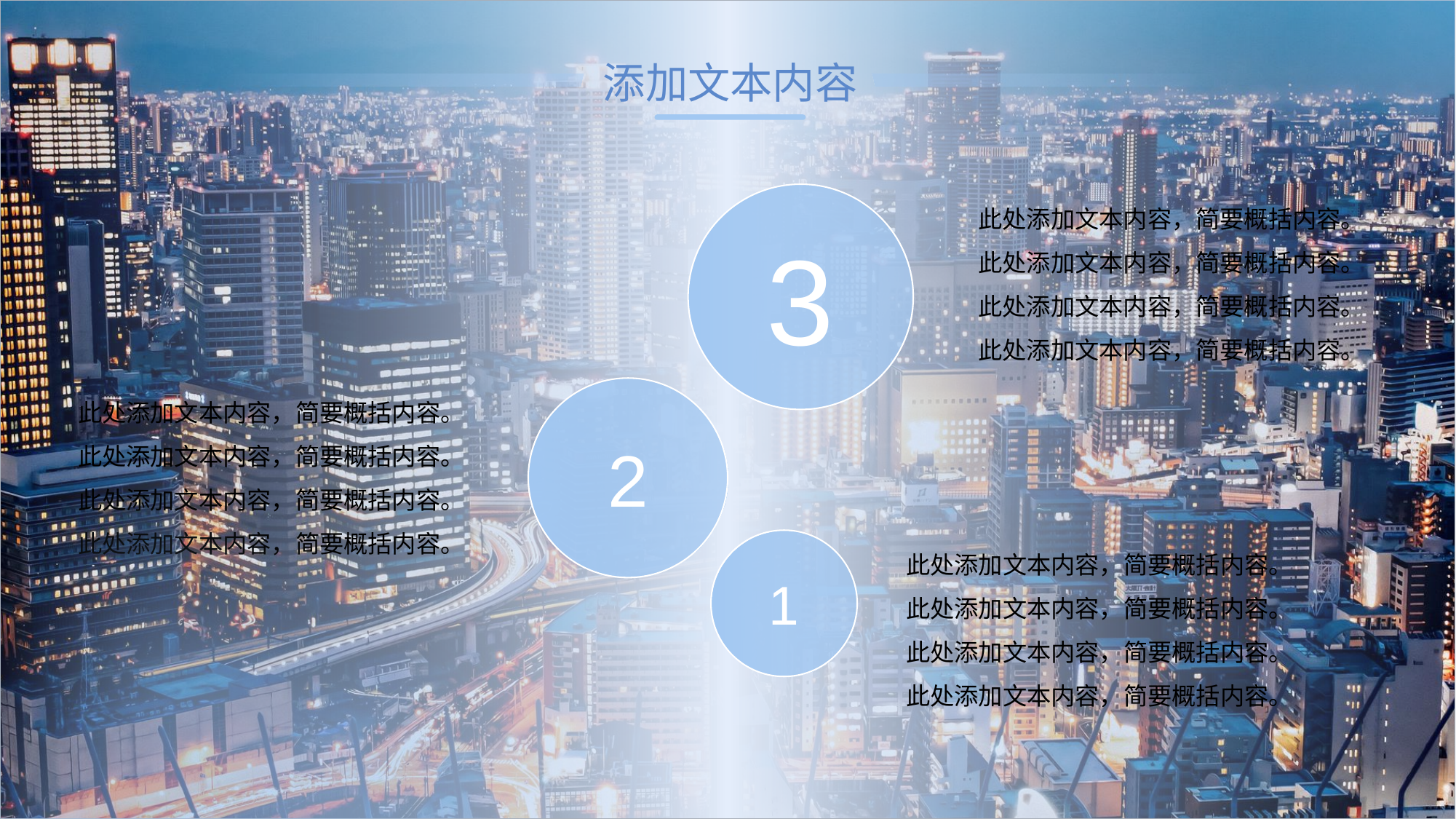

添加文本内容

3
此处添加文本内容，简要概括内容。此处添加文本内容，简要概括内容。此处添加文本内容，简要概括内容。此处添加文本内容，简要概括内容。
此处添加文本内容，简要概括内容。此处添加文本内容，简要概括内容。此处添加文本内容，简要概括内容。此处添加文本内容，简要概括内容。
2

1
此处添加文本内容，简要概括内容。此处添加文本内容，简要概括内容。此处添加文本内容，简要概括内容。此处添加文本内容，简要概括内容。